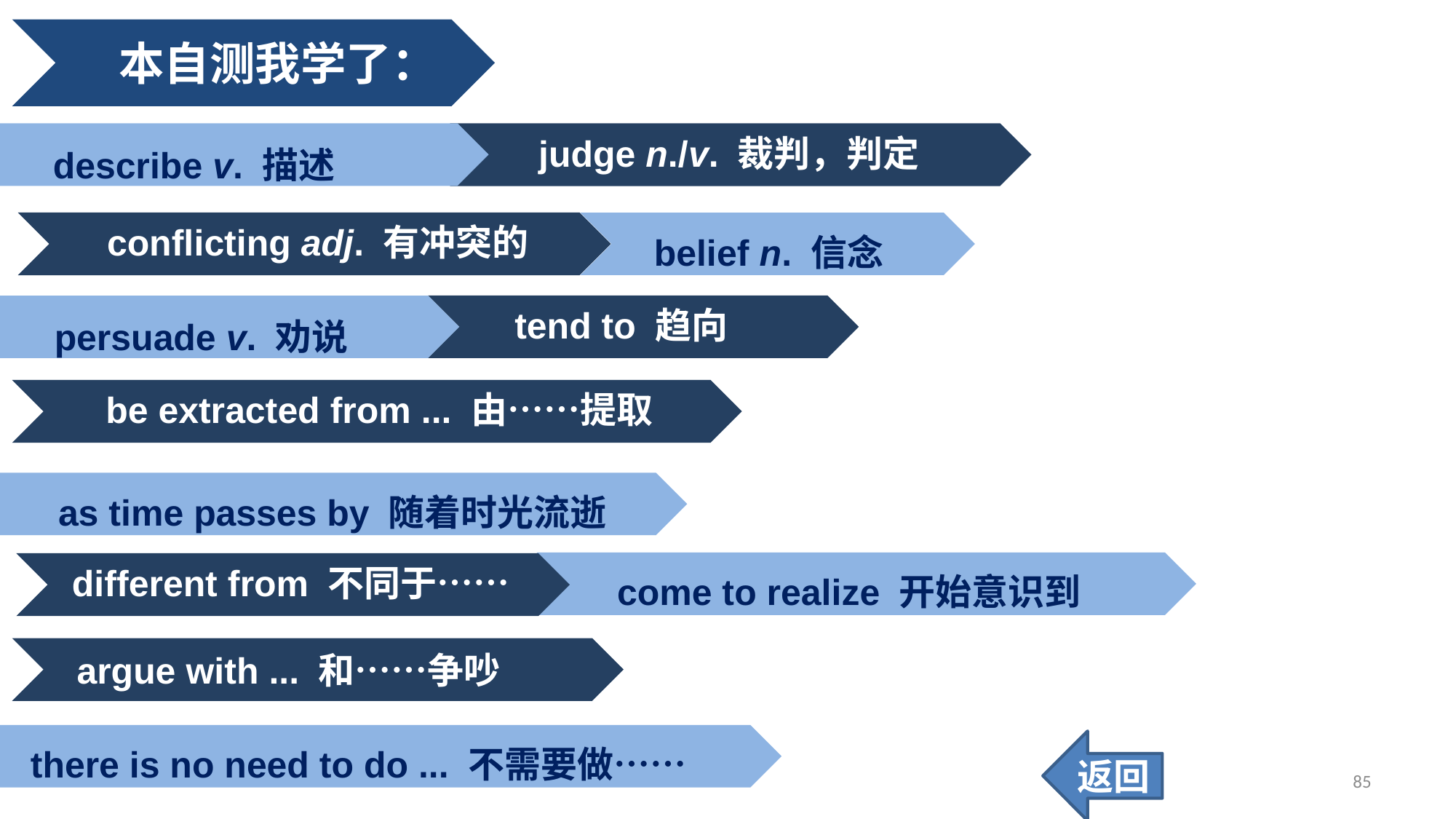

本自测我学了：
describe v. 描述

judge n./v. 裁判，判定
belief n. 信念

conflicting adj. 有冲突的
persuade v. 劝说

tend to 趋向

be extracted from ... 由……提取
as time passes by 随着时光流逝

come to realize 开始意识到

different from 不同于……

argue with ... 和……争吵
there is no need to do ... 不需要做……

返回
85